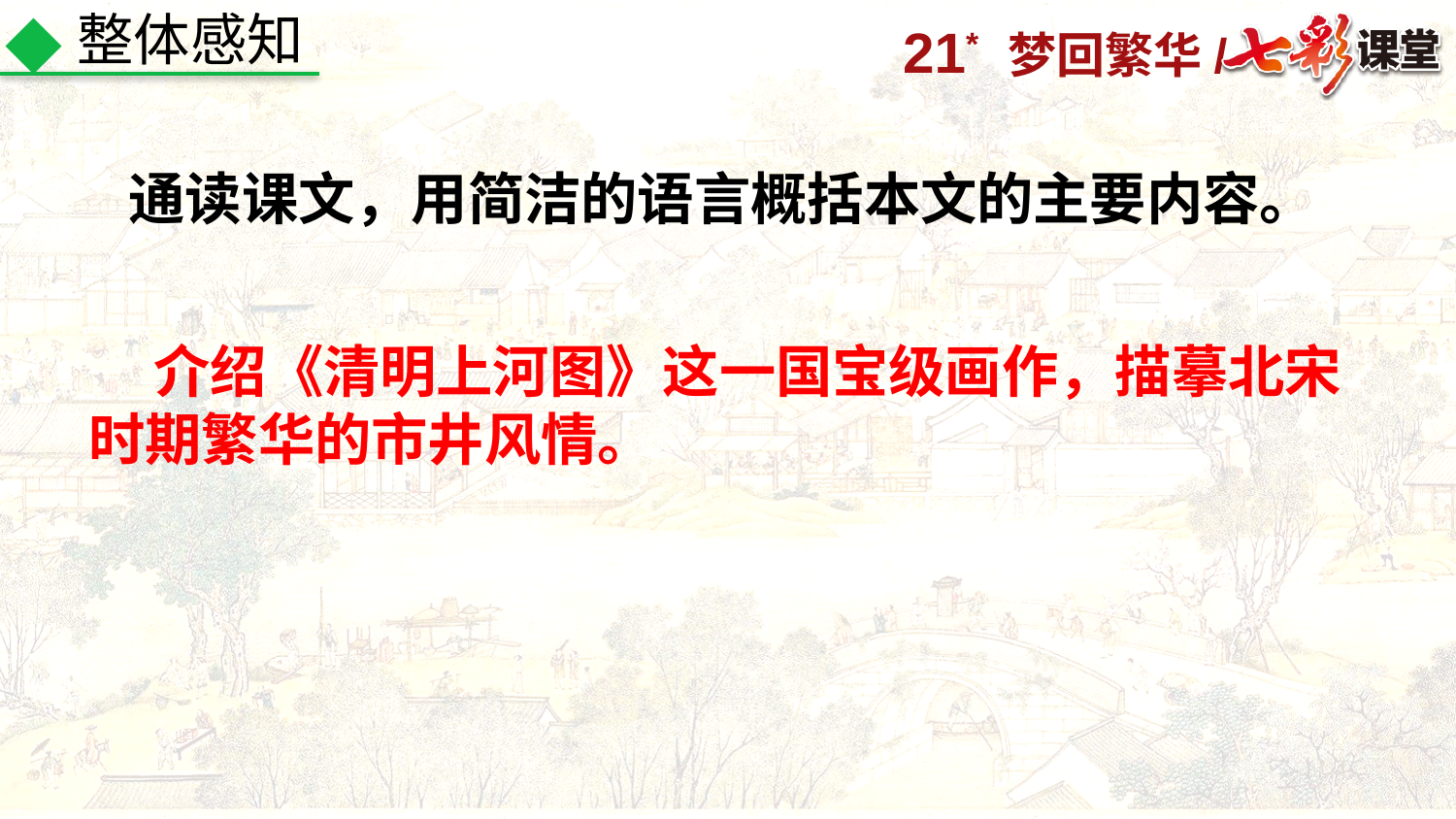

整体感知

通读课文，用简洁的语言概括本文的主要内容。
    介绍《清明上河图》这一国宝级画作，描摹北宋时期繁华的市井风情。